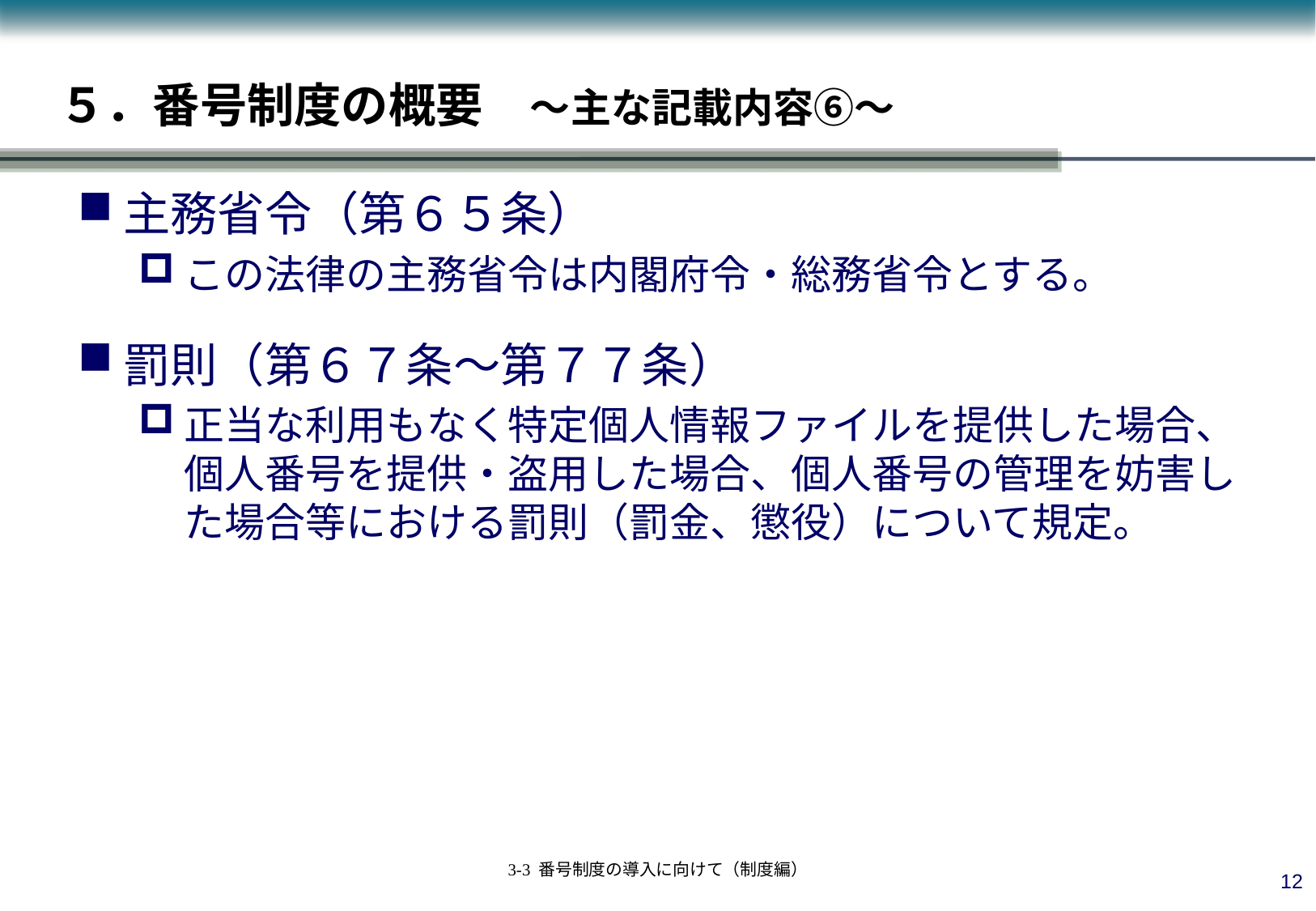

# ５．番号制度の概要　～主な記載内容⑥～
主務省令（第６５条）
この法律の主務省令は内閣府令・総務省令とする。

罰則（第６７条～第７７条）
正当な利用もなく特定個人情報ファイルを提供した場合、個人番号を提供・盗用した場合、個人番号の管理を妨害した場合等における罰則（罰金、懲役）について規定。

12
3-3 番号制度の導入に向けて（制度編）